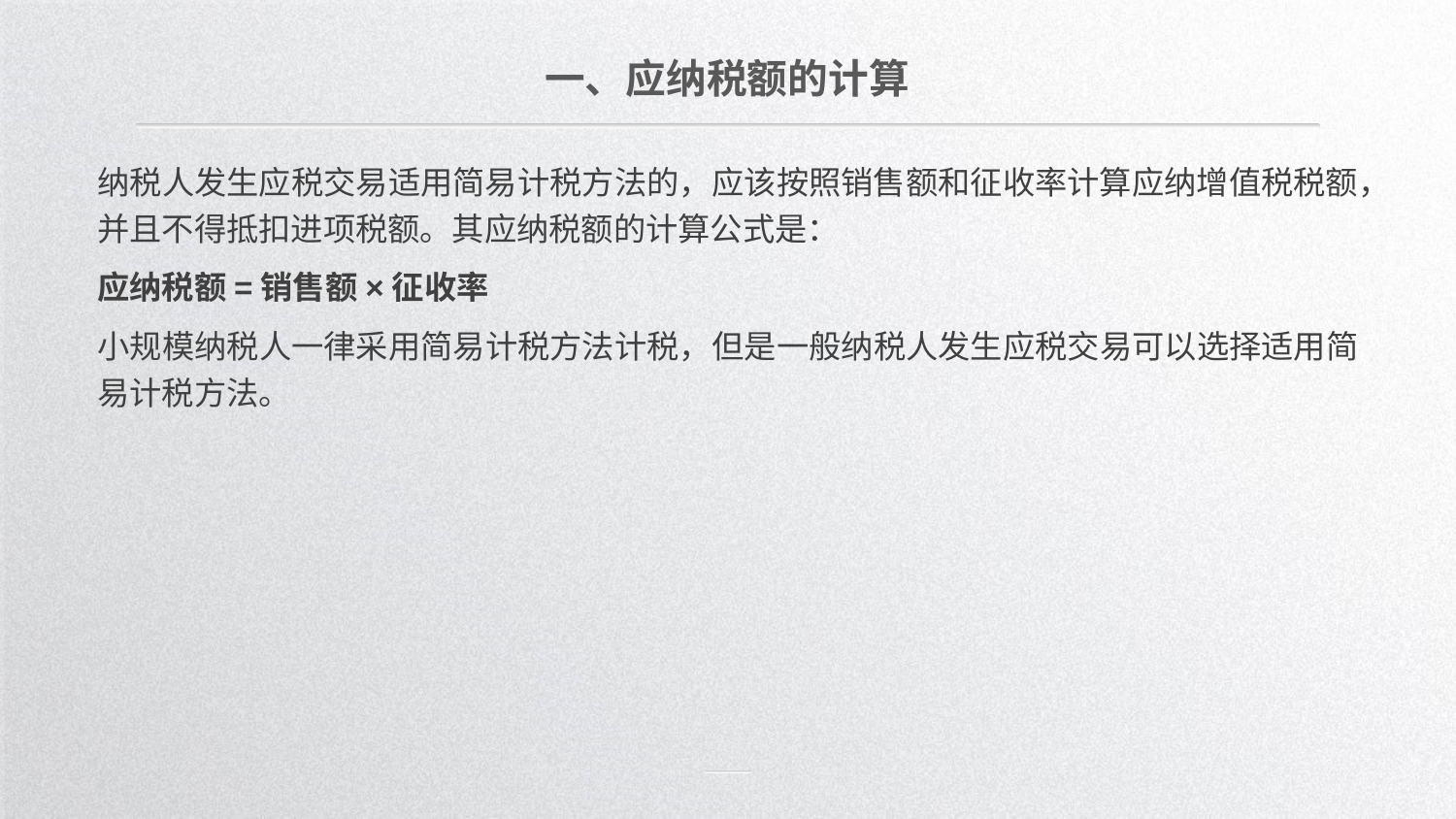

一、应纳税额的计算
纳税人发生应税交易适用简易计税方法的，应该按照销售额和征收率计算应纳增值税税额，并且不得抵扣进项税额。其应纳税额的计算公式是：
应纳税额=销售额×征收率
小规模纳税人一律采用简易计税方法计税，但是一般纳税人发生应税交易可以选择适用简易计税方法。